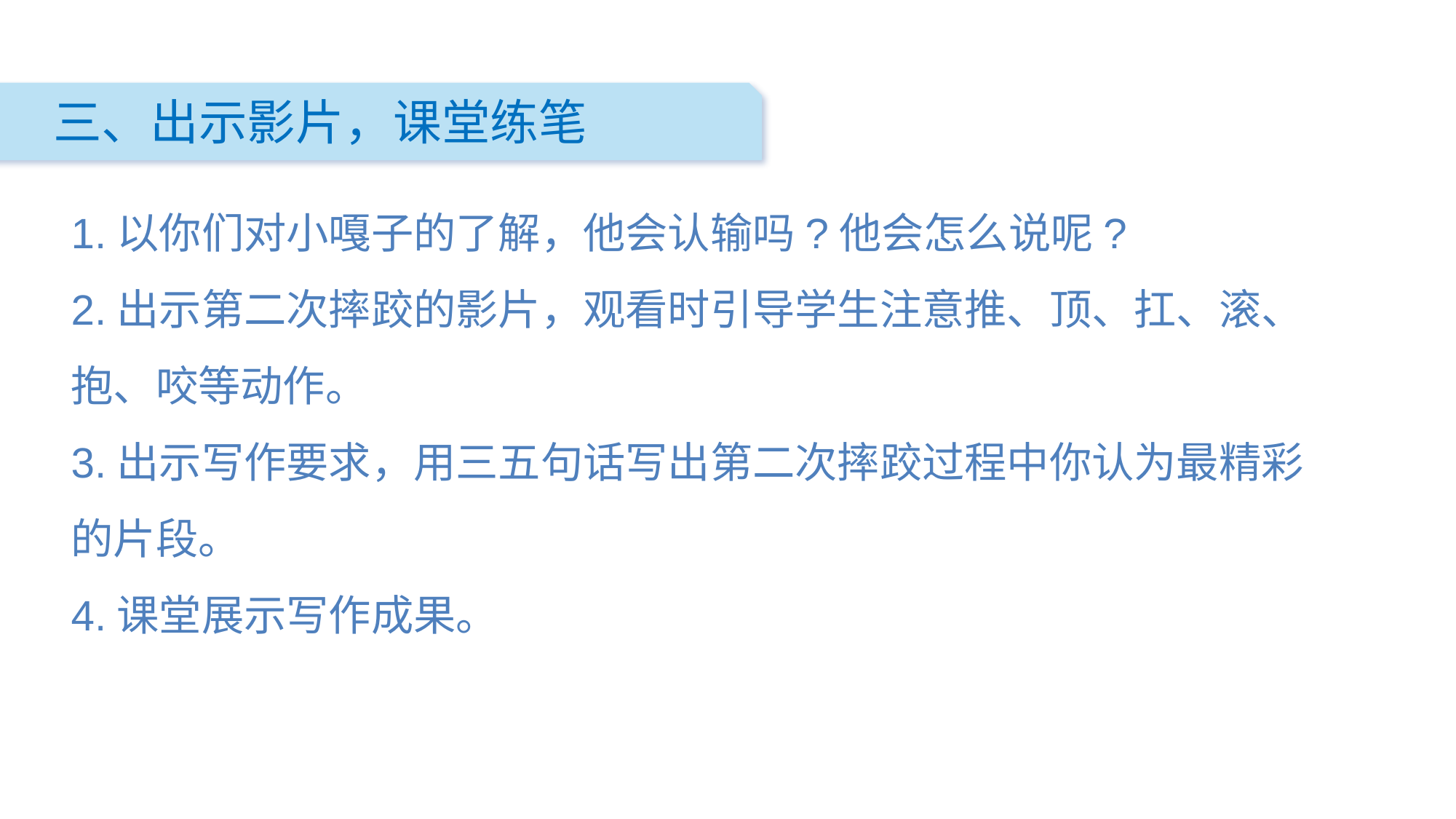

三、出示影片，课堂练笔
1.以你们对小嘎子的了解，他会认输吗?他会怎么说呢?
2.出示第二次摔跤的影片，观看时引导学生注意推、顶、扛、滚、抱、咬等动作。
3.出示写作要求，用三五句话写出第二次摔跤过程中你认为最精彩的片段。
4.课堂展示写作成果。